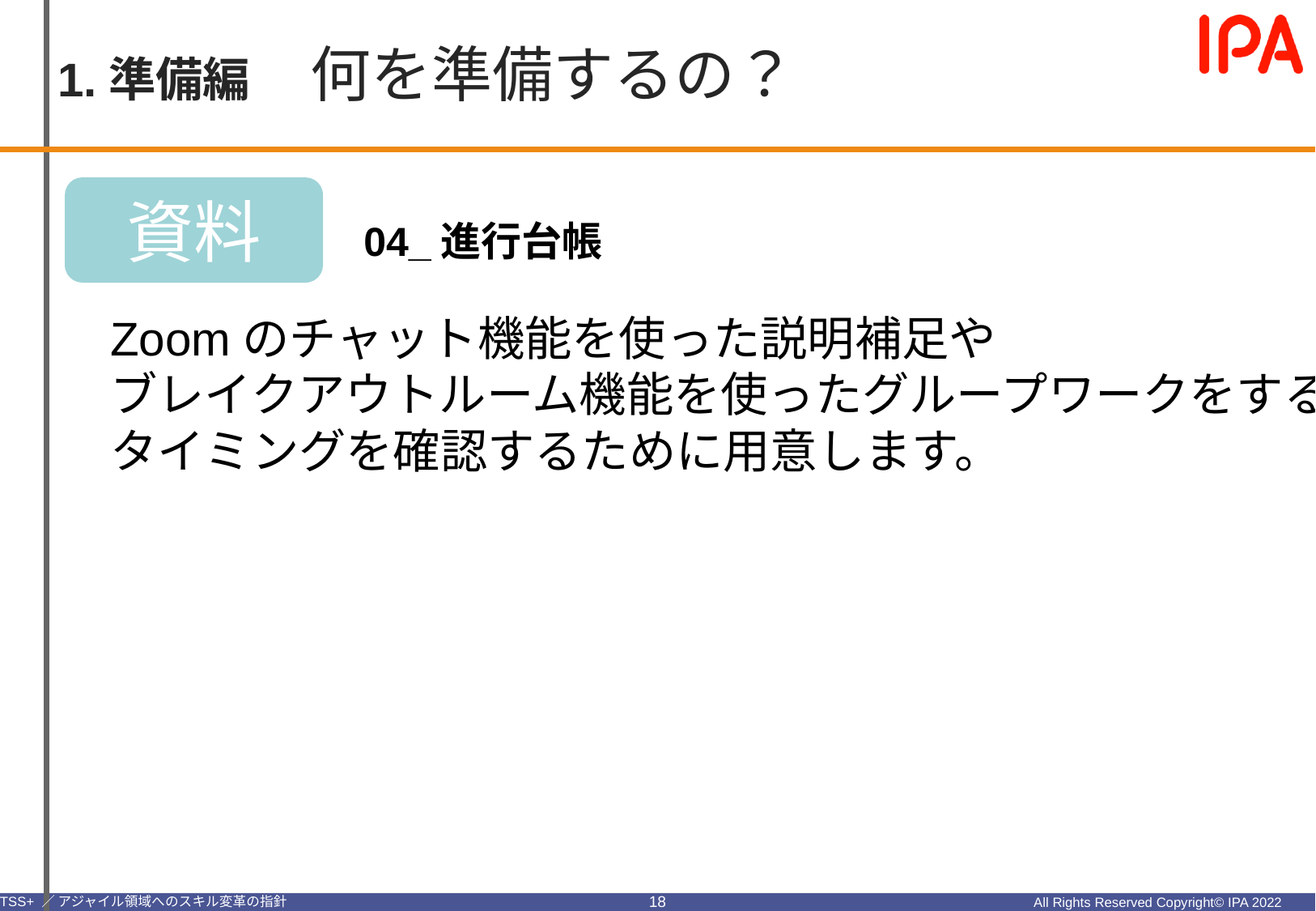

1.準備編　何を準備するの？
資料
04_進行台帳
Zoomのチャット機能を使った説明補足や
ブレイクアウトルーム機能を使ったグループワークをする
タイミングを確認するために用意します。
18
All Rights Reserved Copyright© IPA 2022